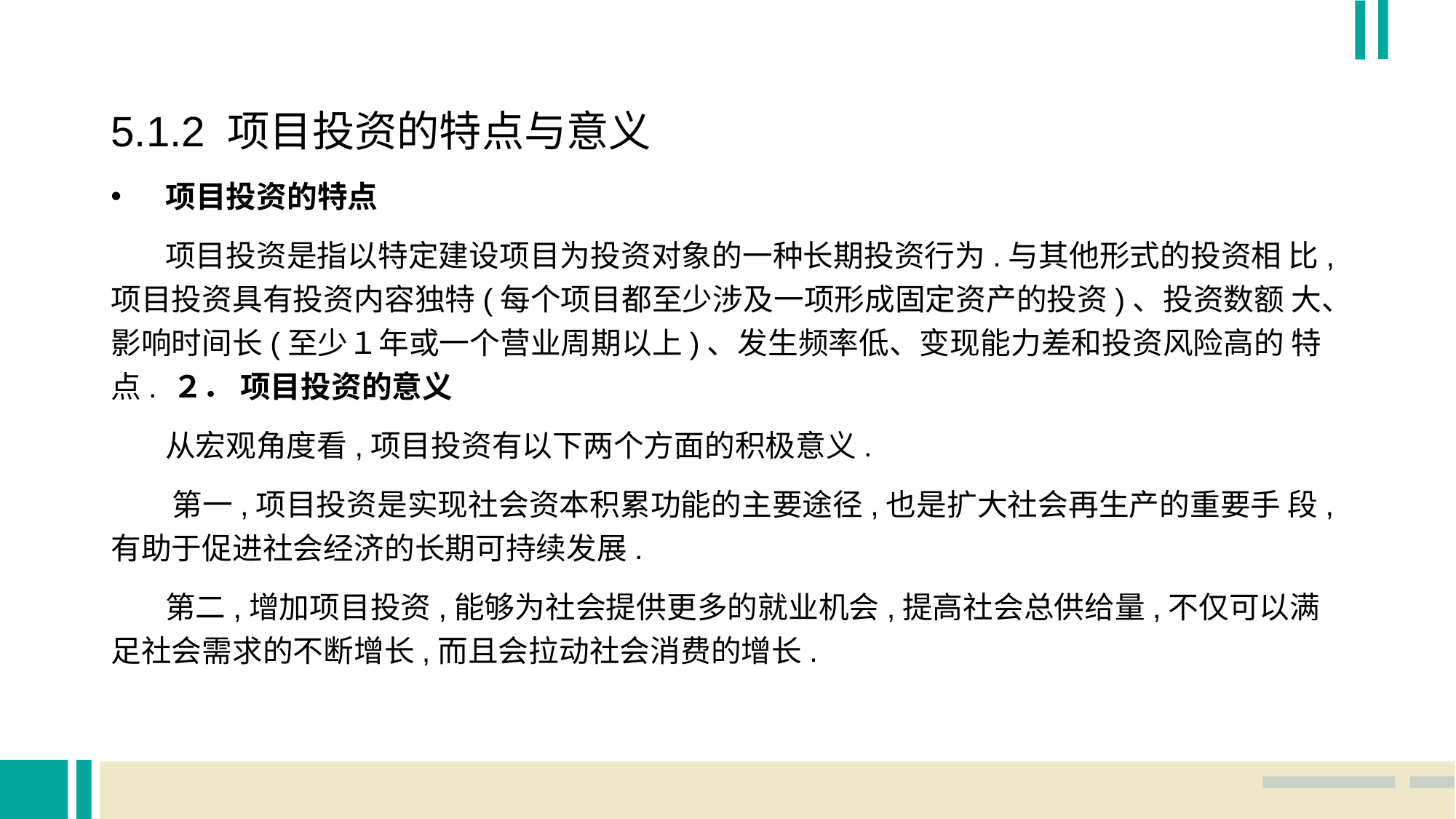

5.1.2 项目投资的特点与意义
项目投资的特点
       项目投资是指以特定建设项目为投资对象的一种长期投资行为.与其他形式的投资相 比,项目投资具有投资内容独特(每个项目都至少涉及一项形成固定资产的投资)、投资数额 大、影响时间长(至少１年或一个营业周期以上)、发生频率低、变现能力差和投资风险高的 特点. ２． 项目投资的意义
       从宏观角度看,项目投资有以下两个方面的积极意义.
        第一,项目投资是实现社会资本积累功能的主要途径,也是扩大社会再生产的重要手 段,有助于促进社会经济的长期可持续发展.
       第二,增加项目投资,能够为社会提供更多的就业机会,提高社会总供给量,不仅可以满 足社会需求的不断增长,而且会拉动社会消费的增长.